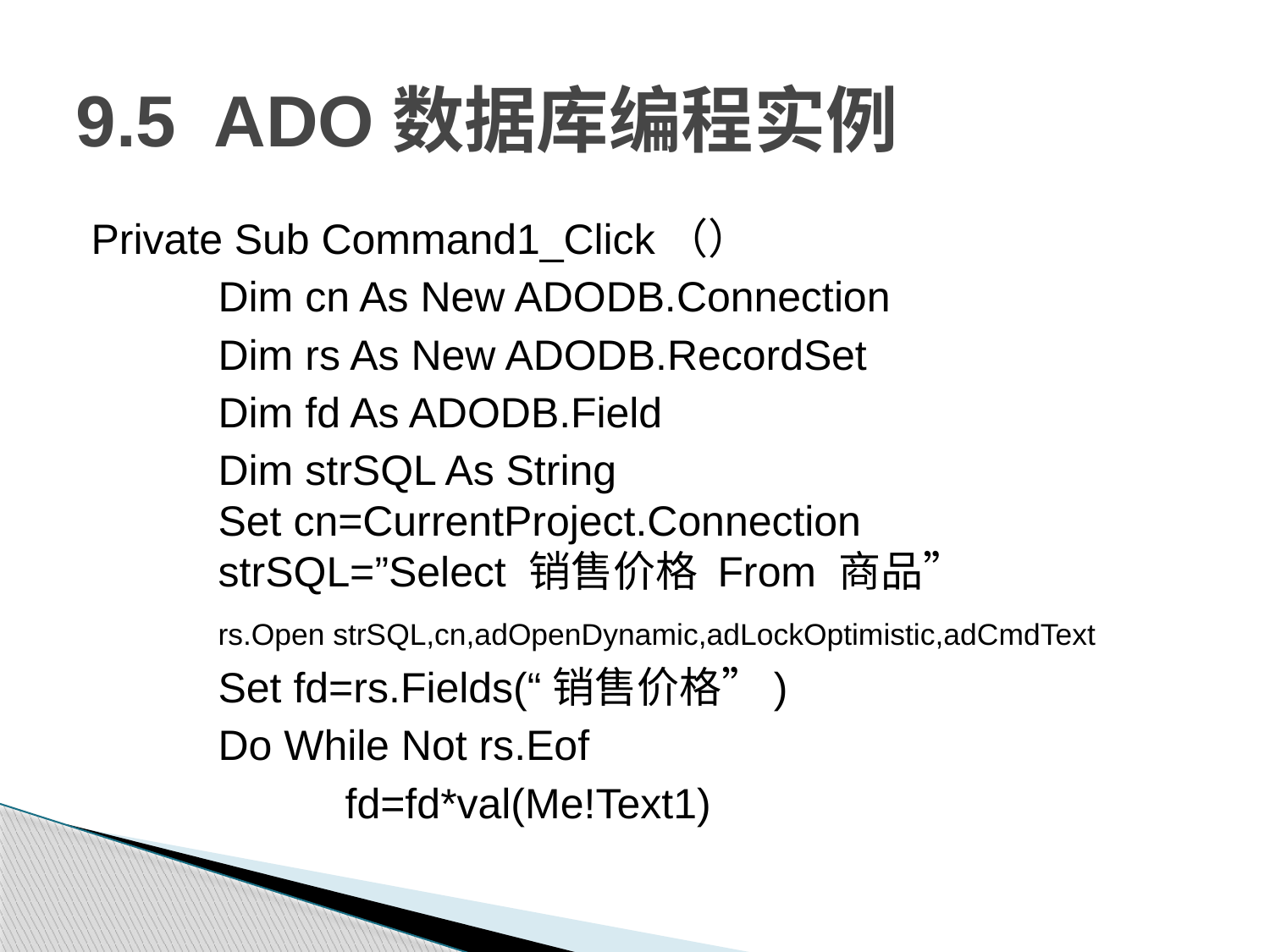

# 9.5  ADO数据库编程实例
Private Sub Command1_Click（）
	Dim cn As New ADODB.Connection
	Dim rs As New ADODB.RecordSet
	Dim fd As ADODB.Field
	Dim strSQL As String					Set cn=CurrentProject.Connection			strSQL=”Select 销售价格 From 商品”
	rs.Open strSQL,cn,adOpenDynamic,adLockOptimistic,adCmdText
	Set fd=rs.Fields(“销售价格”)
	Do While Not rs.Eof
		fd=fd*val(Me!Text1)